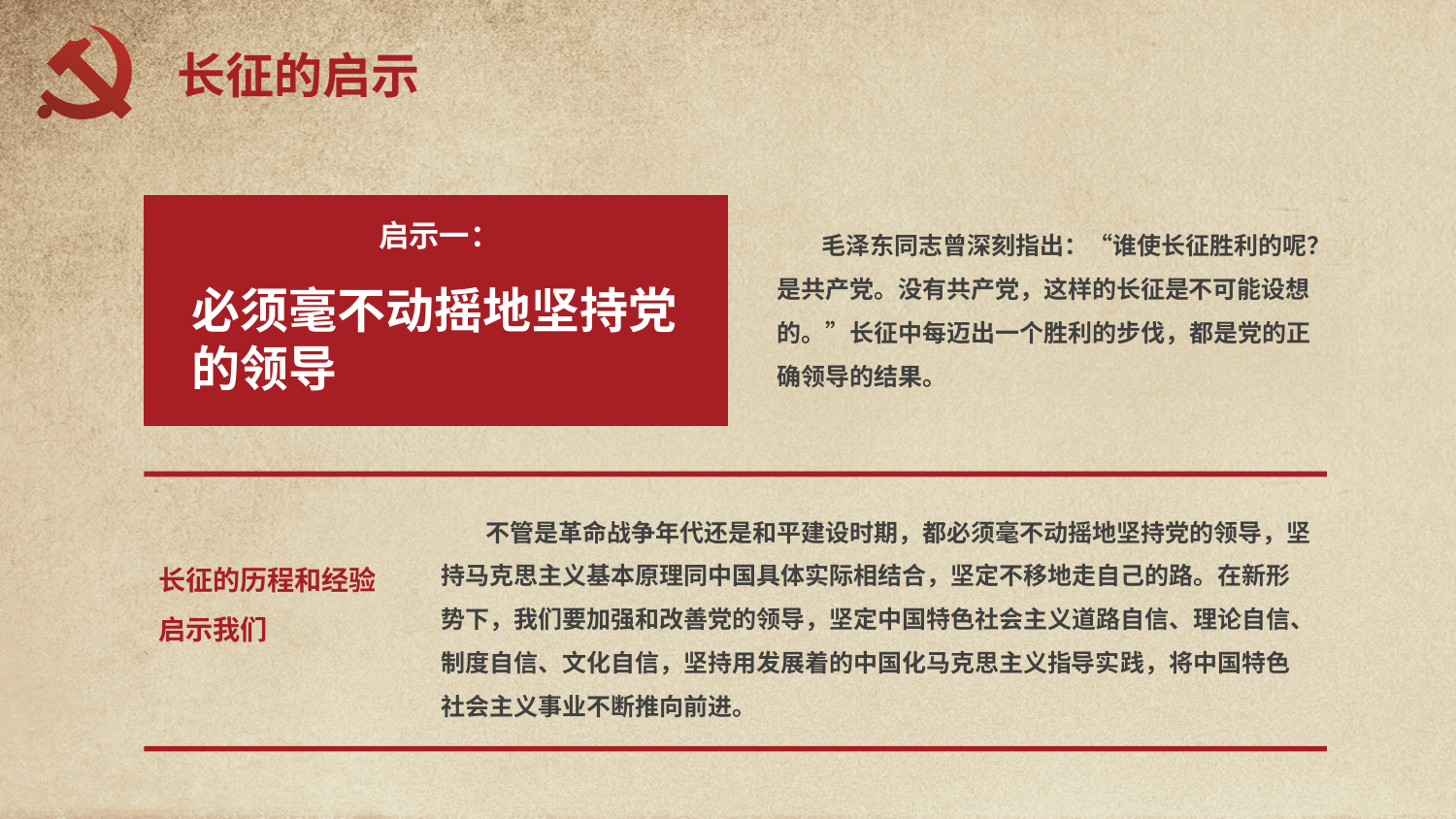

长征的启示

启示一：
必须毫不动摇地坚持党的领导
       毛泽东同志曾深刻指出：“谁使长征胜利的呢？是共产党。没有共产党，这样的长征是不可能设想的。”长征中每迈出一个胜利的步伐，都是党的正确领导的结果。

       不管是革命战争年代还是和平建设时期，都必须毫不动摇地坚持党的领导，坚持马克思主义基本原理同中国具体实际相结合，坚定不移地走自己的路。在新形势下，我们要加强和改善党的领导，坚定中国特色社会主义道路自信、理论自信、制度自信、文化自信，坚持用发展着的中国化马克思主义指导实践，将中国特色社会主义事业不断推向前进。
长征的历程和经验启示我们